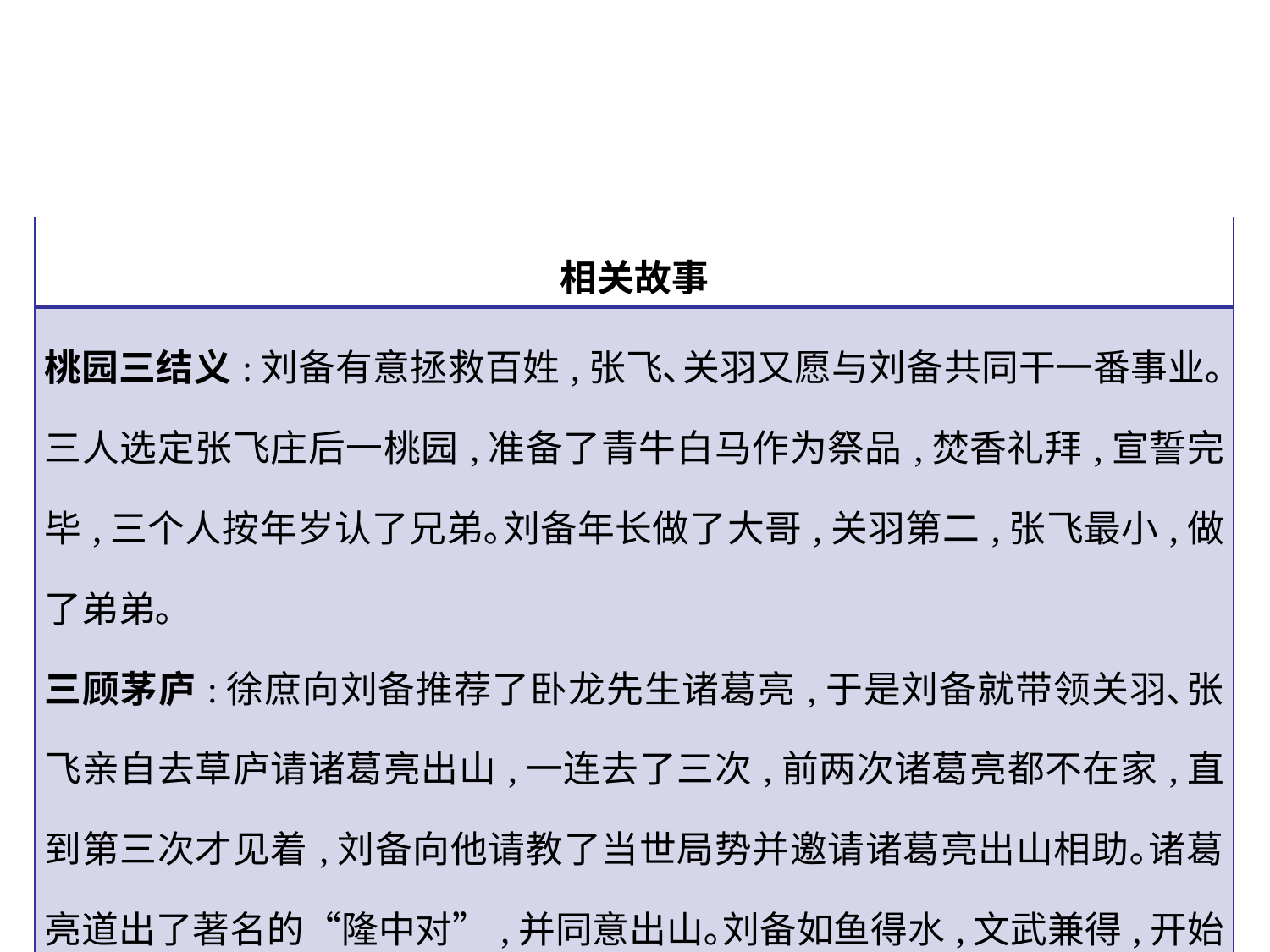

| 相关故事 |
| --- |
| 桃园三结义:刘备有意拯救百姓,张飞､关羽又愿与刘备共同干一番事业｡三人选定张飞庄后一桃园,准备了青牛白马作为祭品,焚香礼拜,宣誓完毕,三个人按年岁认了兄弟｡刘备年长做了大哥,关羽第二,张飞最小,做了弟弟｡ 三顾茅庐:徐庶向刘备推荐了卧龙先生诸葛亮,于是刘备就带领关羽､张飞亲自去草庐请诸葛亮出山,一连去了三次,前两次诸葛亮都不在家,直到第三次才见着,刘备向他请教了当世局势并邀请诸葛亮出山相助｡诸葛亮道出了著名的“隆中对”,并同意出山｡刘备如鱼得水,文武兼得,开始了他统一中原的大业｡ |